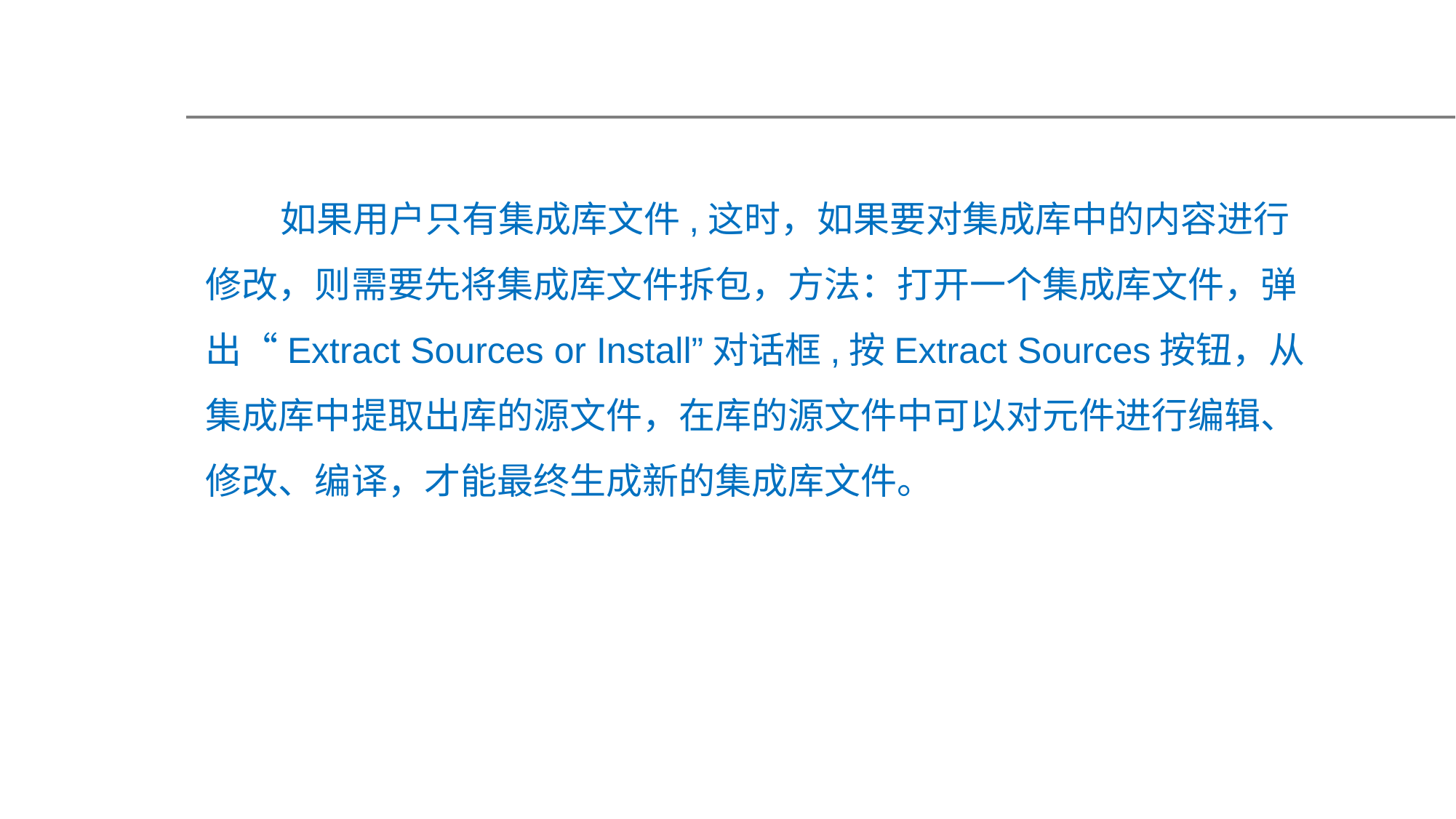

如果用户只有集成库文件,这时，如果要对集成库中的内容进行修改，则需要先将集成库文件拆包，方法：打开一个集成库文件，弹出“Extract Sources or Install”对话框,按Extract Sources按钮，从集成库中提取出库的源文件，在库的源文件中可以对元件进行编辑、修改、编译，才能最终生成新的集成库文件。